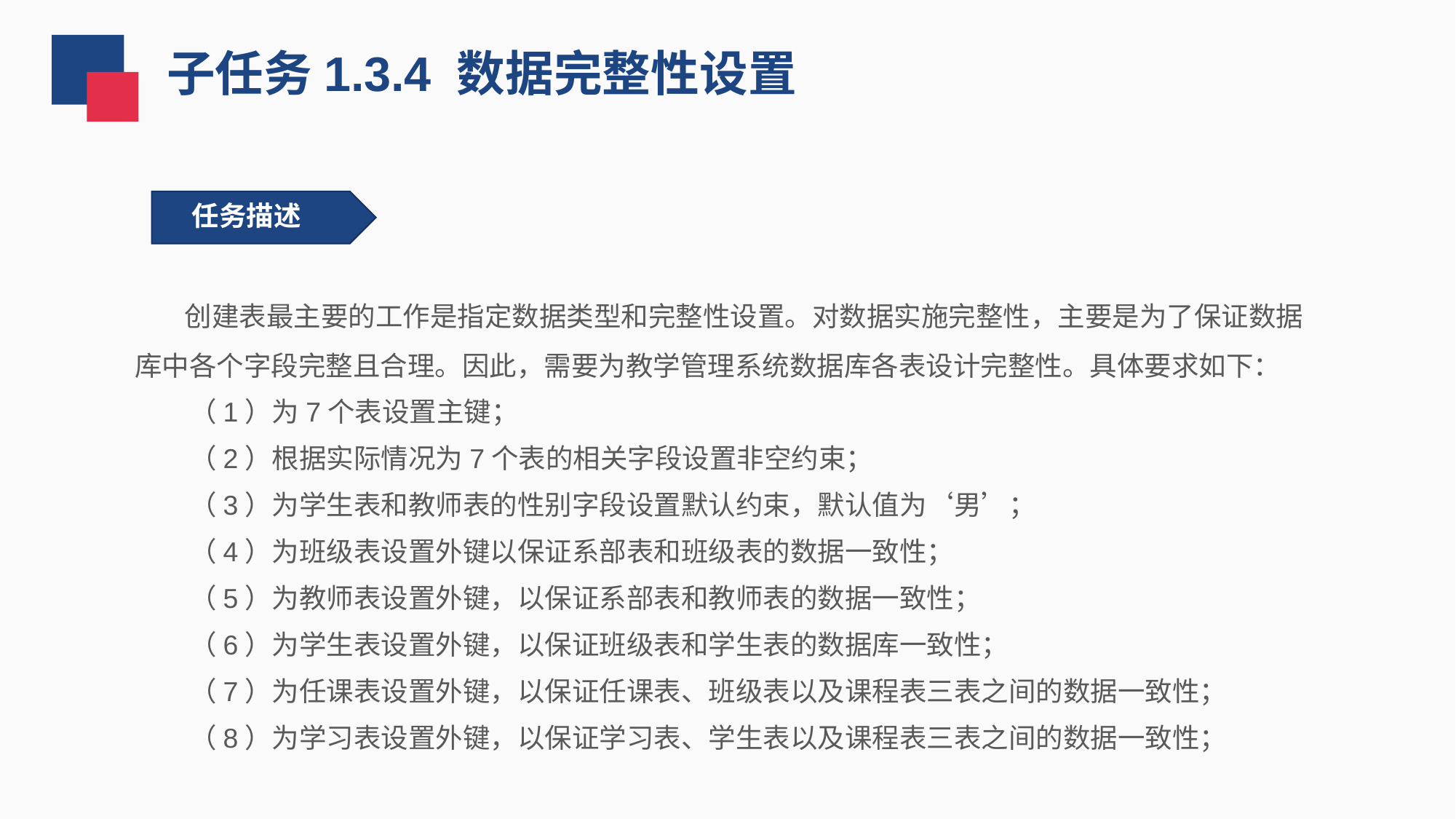

子任务1.3.4 数据完整性设置

任务描述
       创建表最主要的工作是指定数据类型和完整性设置。对数据实施完整性，主要是为了保证数据库中各个字段完整且合理。因此，需要为教学管理系统数据库各表设计完整性。具体要求如下：
（1）为7个表设置主键；
（2）根据实际情况为7个表的相关字段设置非空约束；
（3）为学生表和教师表的性别字段设置默认约束，默认值为‘男’；
（4）为班级表设置外键以保证系部表和班级表的数据一致性；
（5）为教师表设置外键，以保证系部表和教师表的数据一致性；
（6）为学生表设置外键，以保证班级表和学生表的数据库一致性；
（7）为任课表设置外键，以保证任课表、班级表以及课程表三表之间的数据一致性；
（8）为学习表设置外键，以保证学习表、学生表以及课程表三表之间的数据一致性；